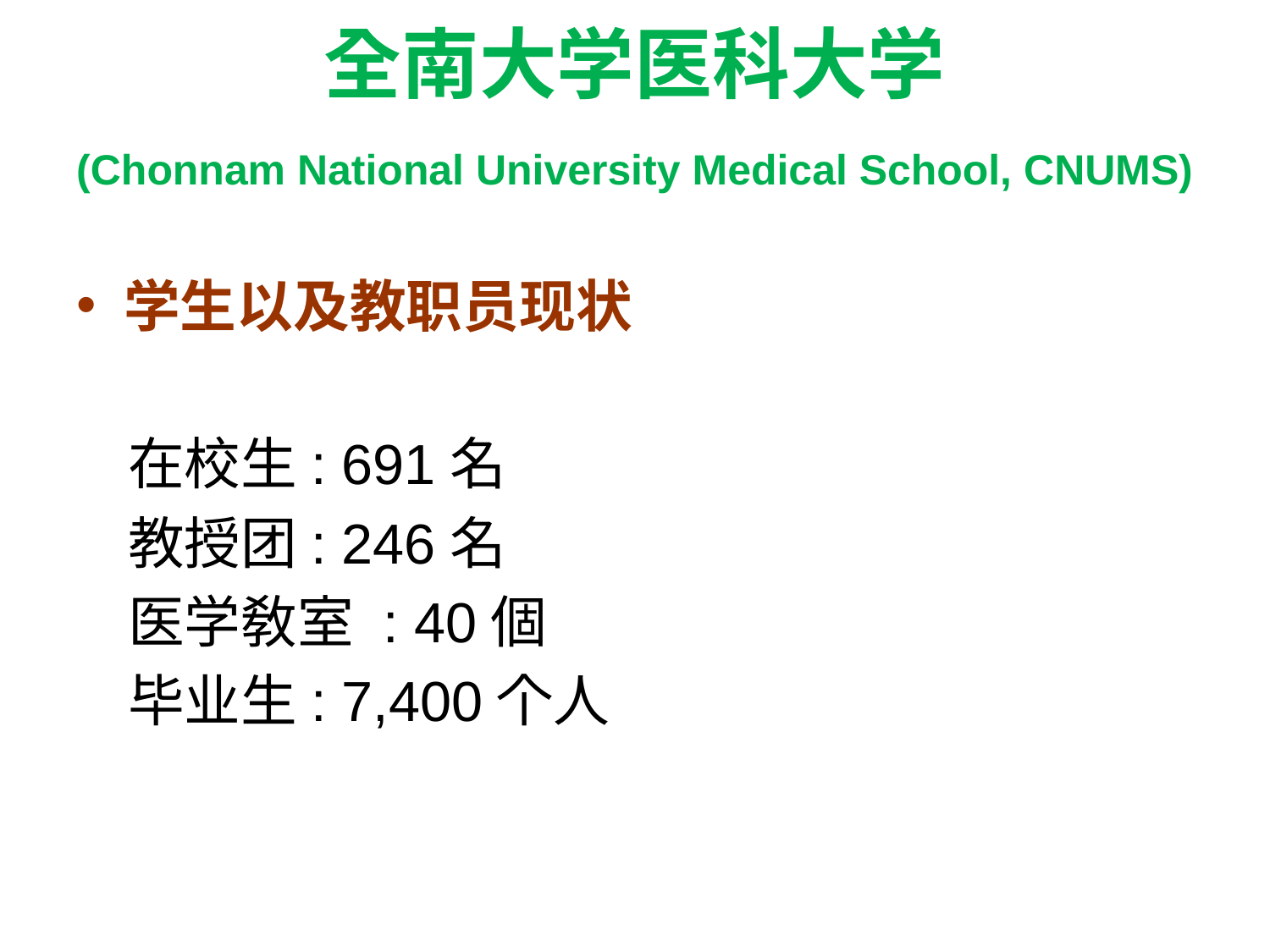

# 全南大学医科大学 (Chonnam National University Medical School, CNUMS)
学生以及教职员现状

   在校生: 691名
   教授团: 246名
   医学敎室 : 40個
   毕业生: 7,400个人